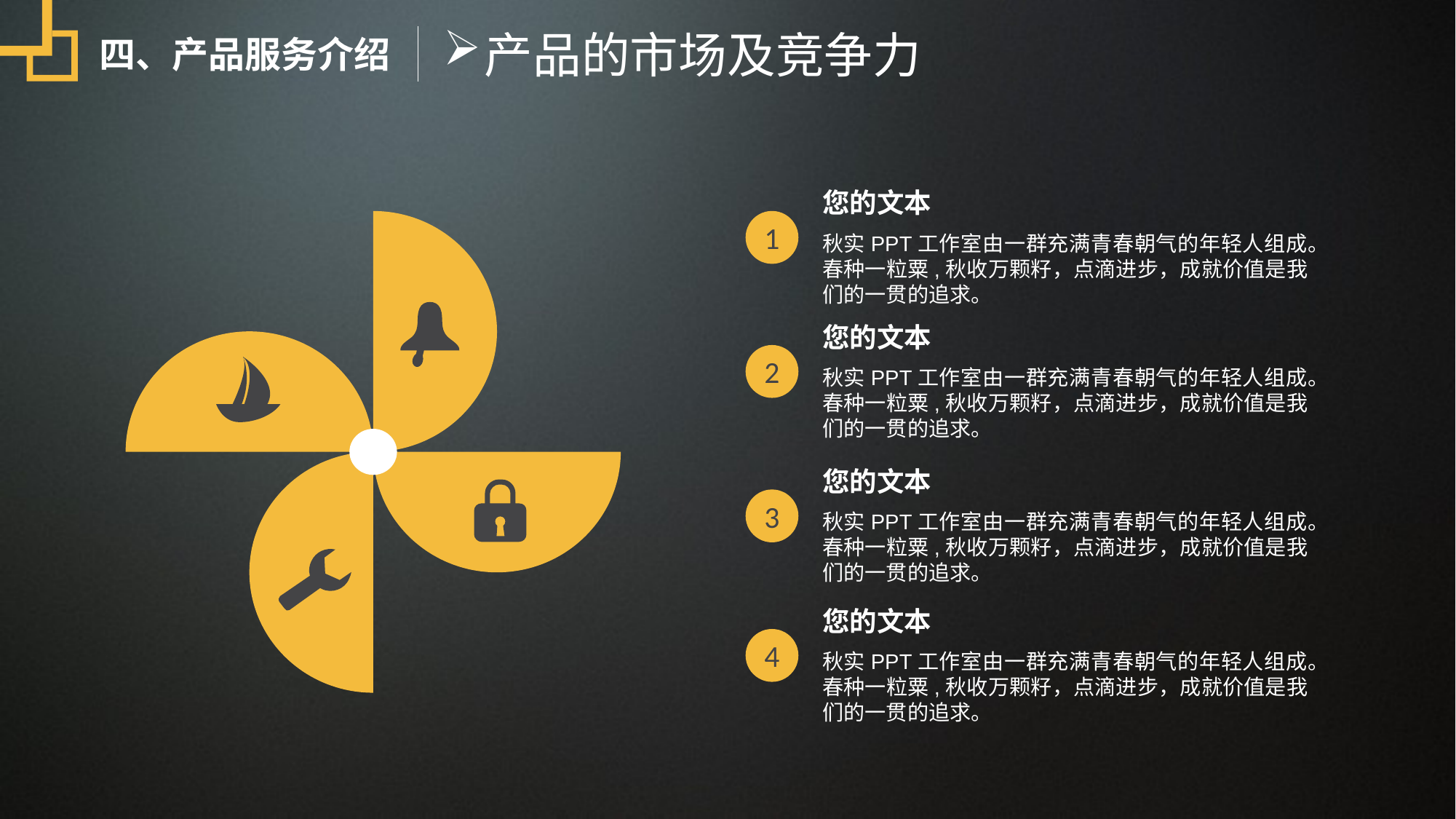

产品的市场及竞争力
四、产品服务介绍
您的文本

1
秋实PPT工作室由一群充满青春朝气的年轻人组成。春种一粒粟,秋收万颗籽，点滴进步，成就价值是我们的一贯的追求。

您的文本

2

秋实PPT工作室由一群充满青春朝气的年轻人组成。春种一粒粟,秋收万颗籽，点滴进步，成就价值是我们的一贯的追求。

您的文本

3
秋实PPT工作室由一群充满青春朝气的年轻人组成。春种一粒粟,秋收万颗籽，点滴进步，成就价值是我们的一贯的追求。

您的文本
4
秋实PPT工作室由一群充满青春朝气的年轻人组成。春种一粒粟,秋收万颗籽，点滴进步，成就价值是我们的一贯的追求。